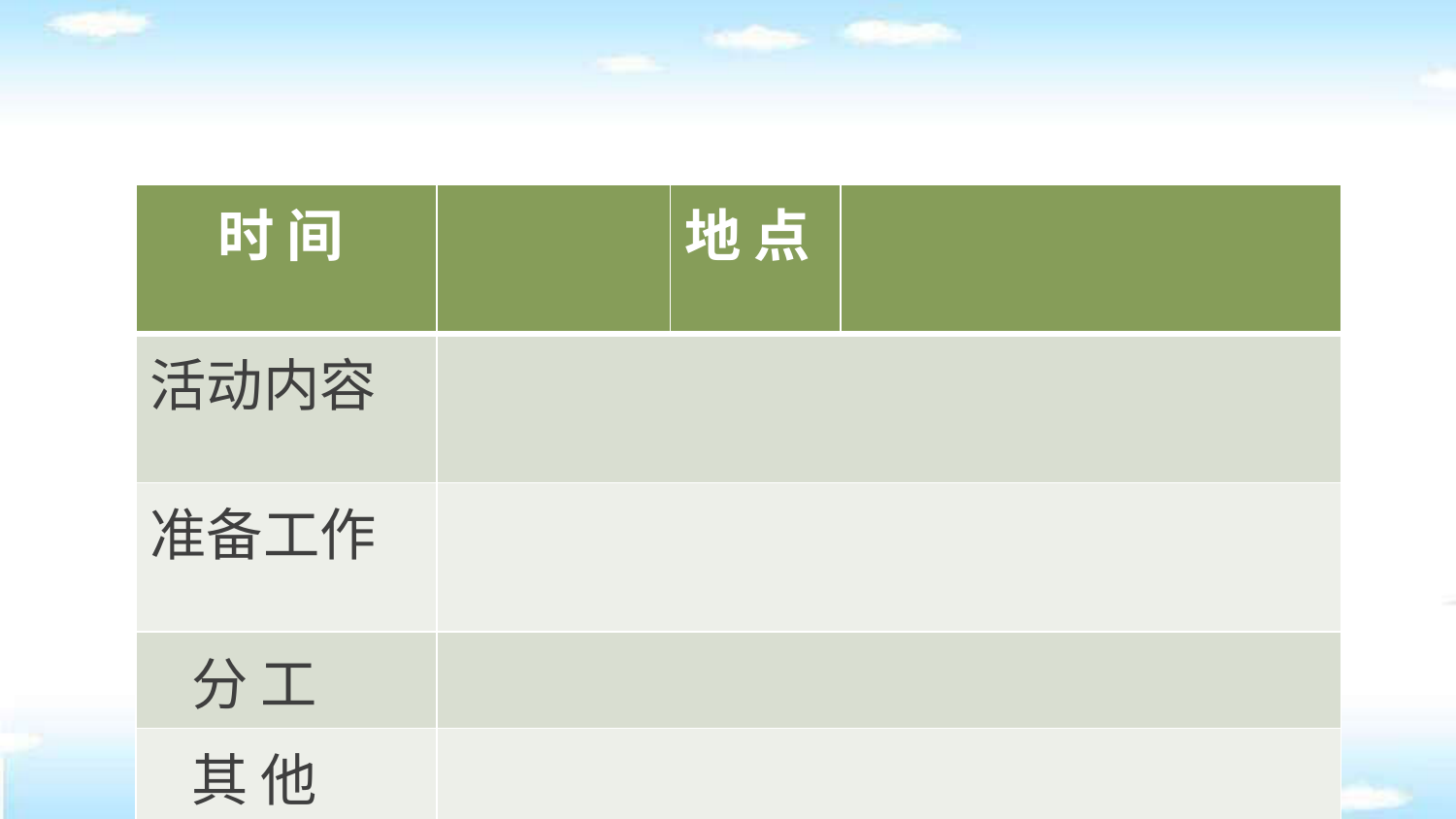

| 时 间 |  | 地 点 |  |
| --- | --- | --- | --- |
| 活动内容 |  |  |  |
| 准备工作 |  |  |  |
| 分 工 |  |  |  |
| 其 他 |  |  |  |